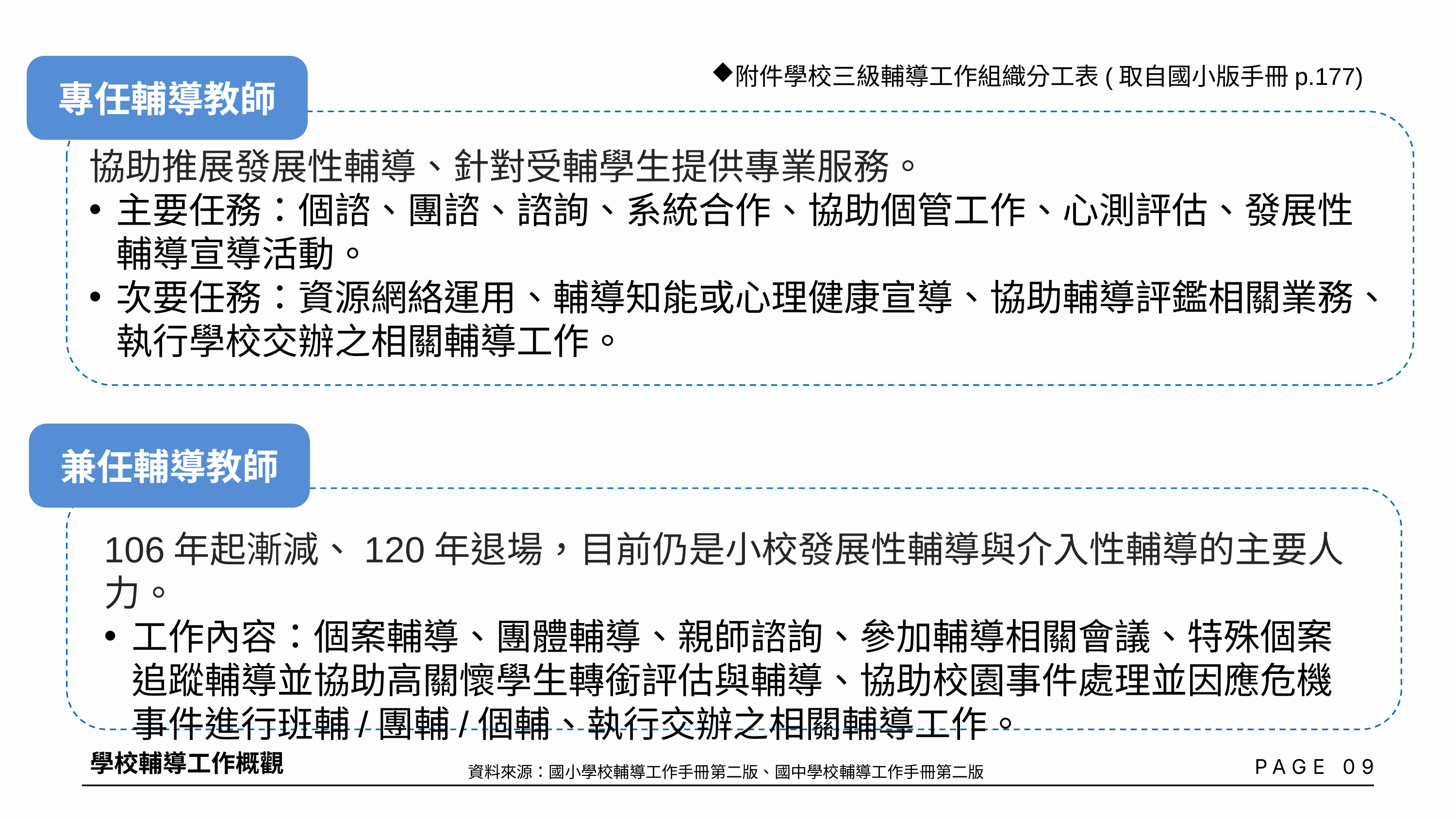

專任輔導教師
附件學校三級輔導工作組織分工表(取自國小版手冊p.177)

協助推展發展性輔導、針對受輔學生提供專業服務。
主要任務：個諮、團諮、諮詢、系統合作、協助個管工作、心測評估、發展性輔導宣導活動。
次要任務：資源網絡運用、輔導知能或心理健康宣導、協助輔導評鑑相關業務、執行學校交辦之相關輔導工作。
兼任輔導教師

106年起漸減、120年退場，目前仍是小校發展性輔導與介入性輔導的主要人力。
工作內容：個案輔導、團體輔導、親師諮詢、參加輔導相關會議、特殊個案追蹤輔導並協助高關懷學生轉銜評估與輔導、協助校園事件處理並因應危機事件進行班輔/團輔/個輔、執行交辦之相關輔導工作。
學校輔導工作概觀
PAGE 09
資料來源：國小學校輔導工作手冊第二版、國中學校輔導工作手冊第二版